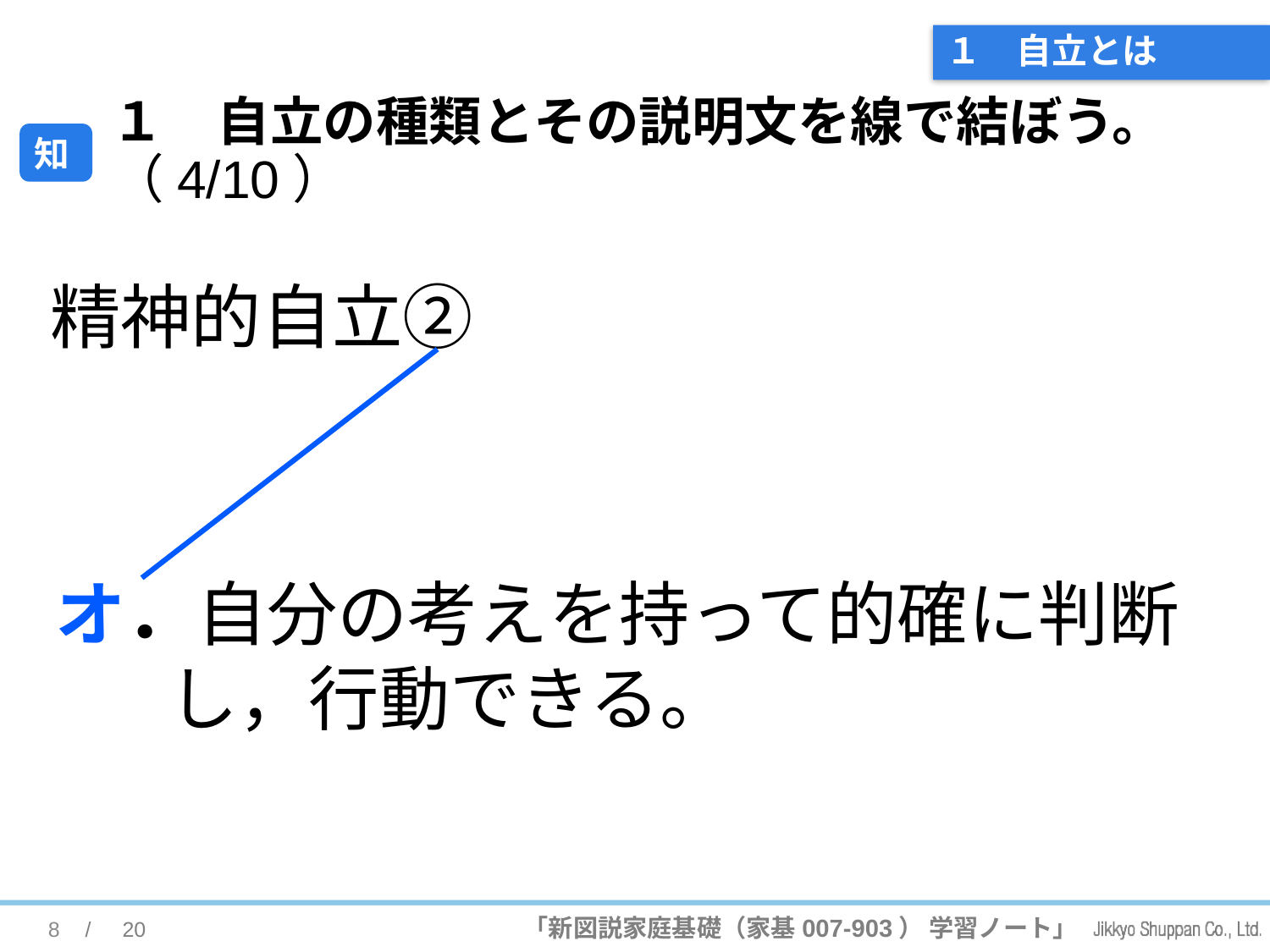

# １　自立とは
１　自立の種類とその説明文を線で結ぼう。（4/10）
知
精神的自立②
オ．自分の考えを持って的確に判断し，行動できる。
8